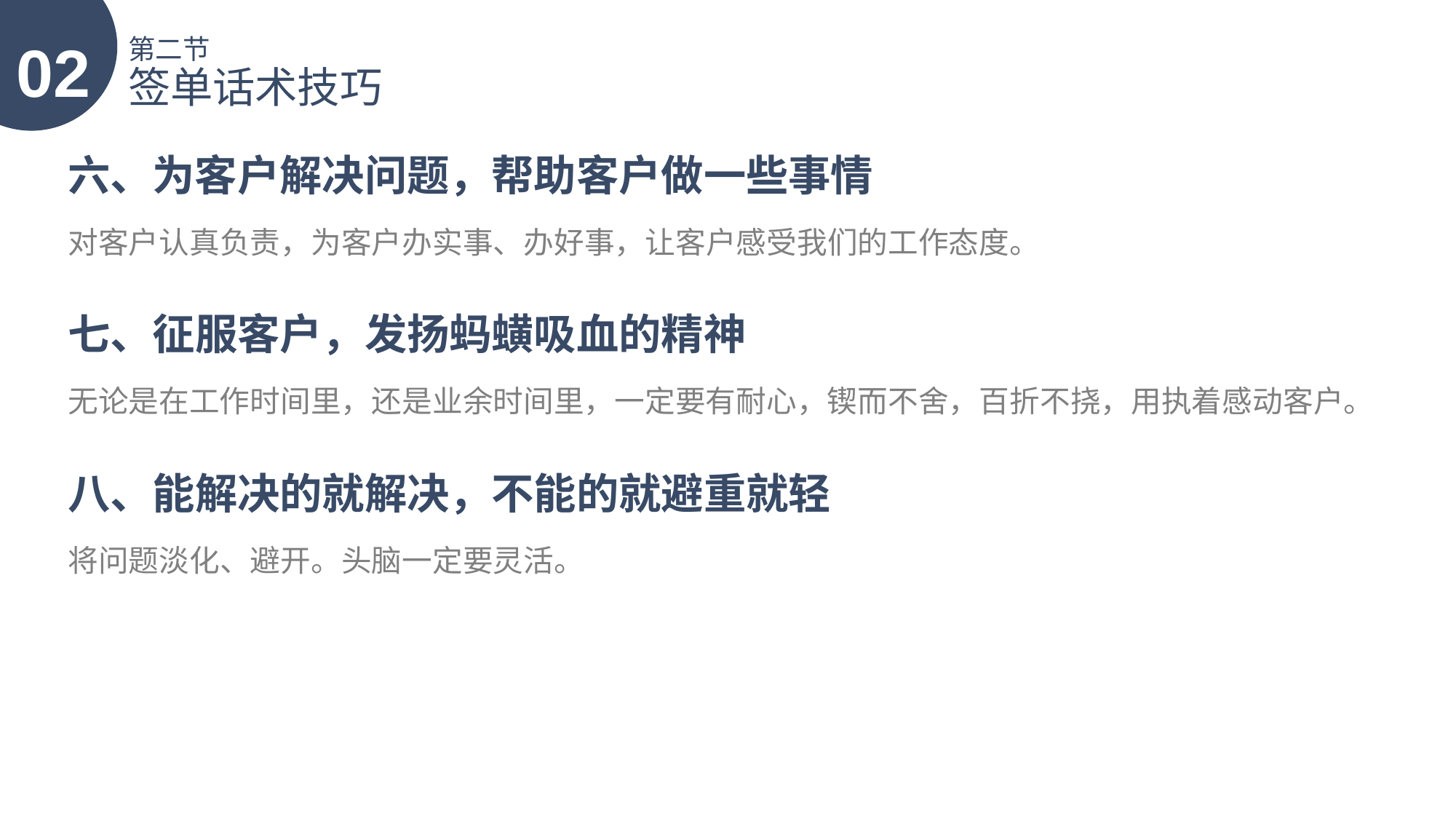

02
第二节
签单话术技巧
六、为客户解决问题，帮助客户做一些事情
对客户认真负责，为客户办实事、办好事，让客户感受我们的工作态度。
七、征服客户，发扬蚂蟥吸血的精神
无论是在工作时间里，还是业余时间里，一定要有耐心，锲而不舍，百折不挠，用执着感动客户。
八、能解决的就解决，不能的就避重就轻
将问题淡化、避开。头脑一定要灵活。